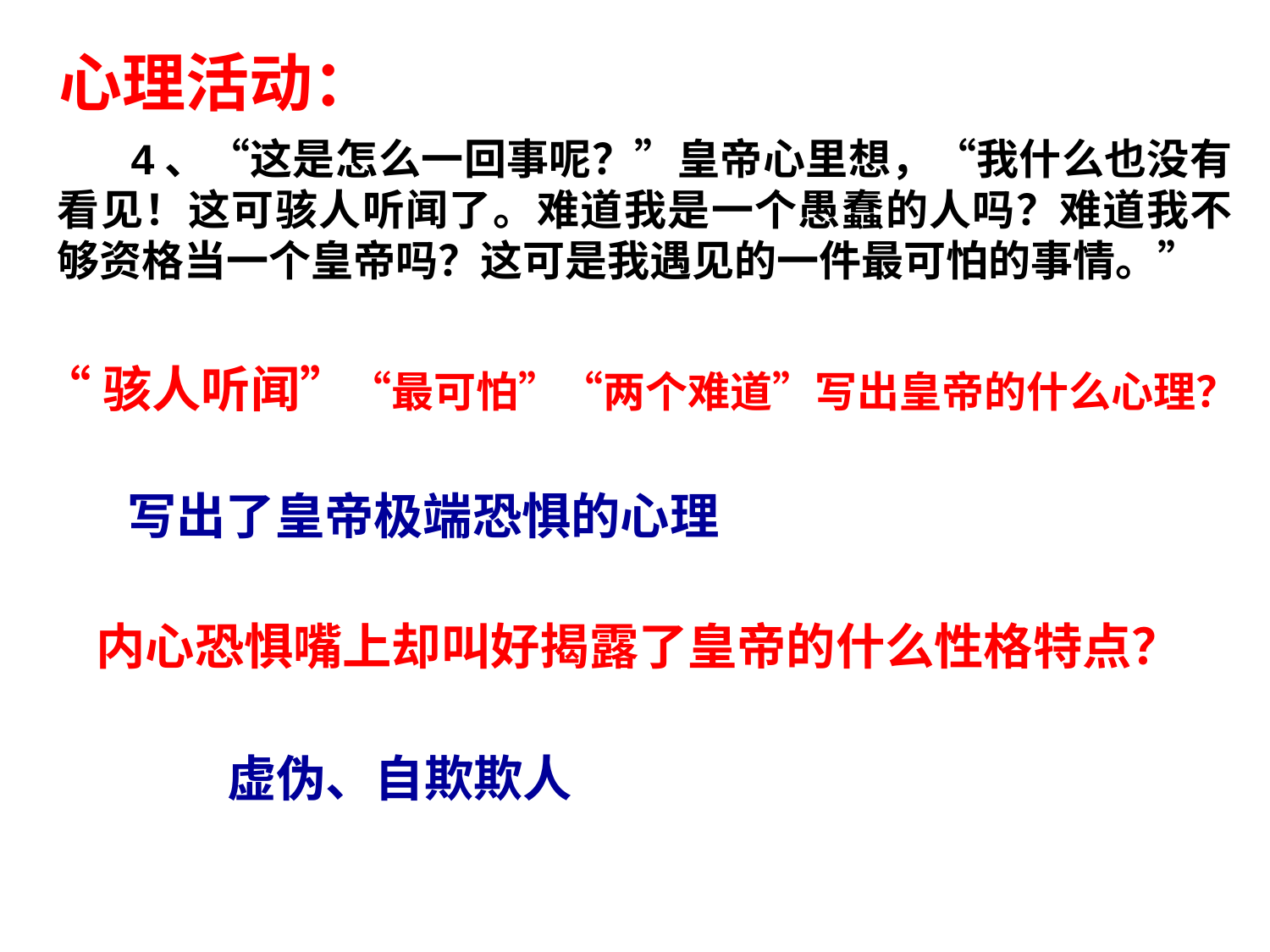

心理活动：
      4、“这是怎么一回事呢？”皇帝心里想，“我什么也没有看见！这可骇人听闻了。难道我是一个愚蠢的人吗？难道我不够资格当一个皇帝吗？这可是我遇见的一件最可怕的事情。”
“骇人听闻”“最可怕”“两个难道”写出皇帝的什么心理？
写出了皇帝极端恐惧的心理
内心恐惧嘴上却叫好揭露了皇帝的什么性格特点？
虚伪、自欺欺人